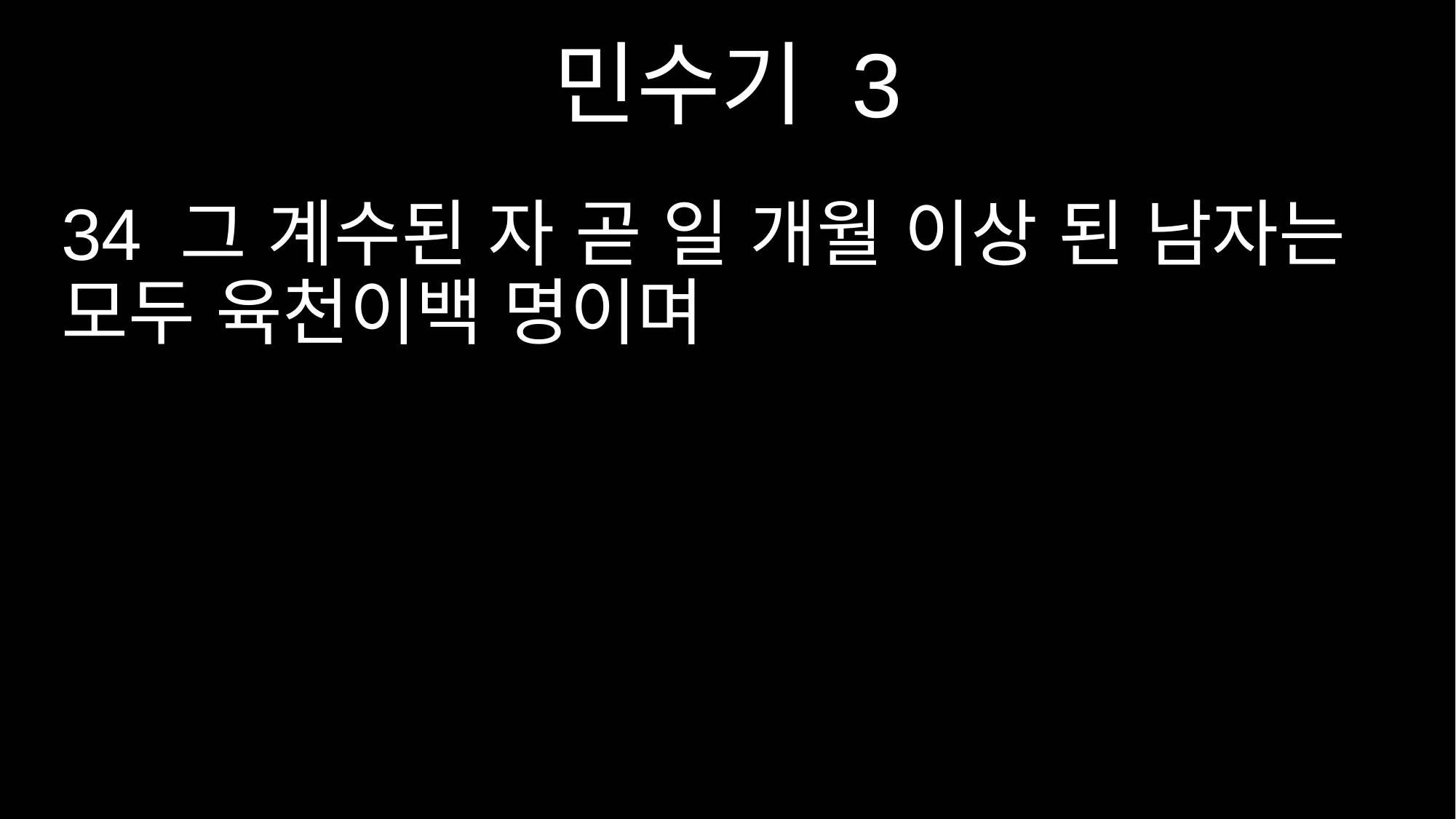

민수기 3
34 그 계수된 자 곧 일 개월 이상 된 남자는 모두 육천이백 명이며